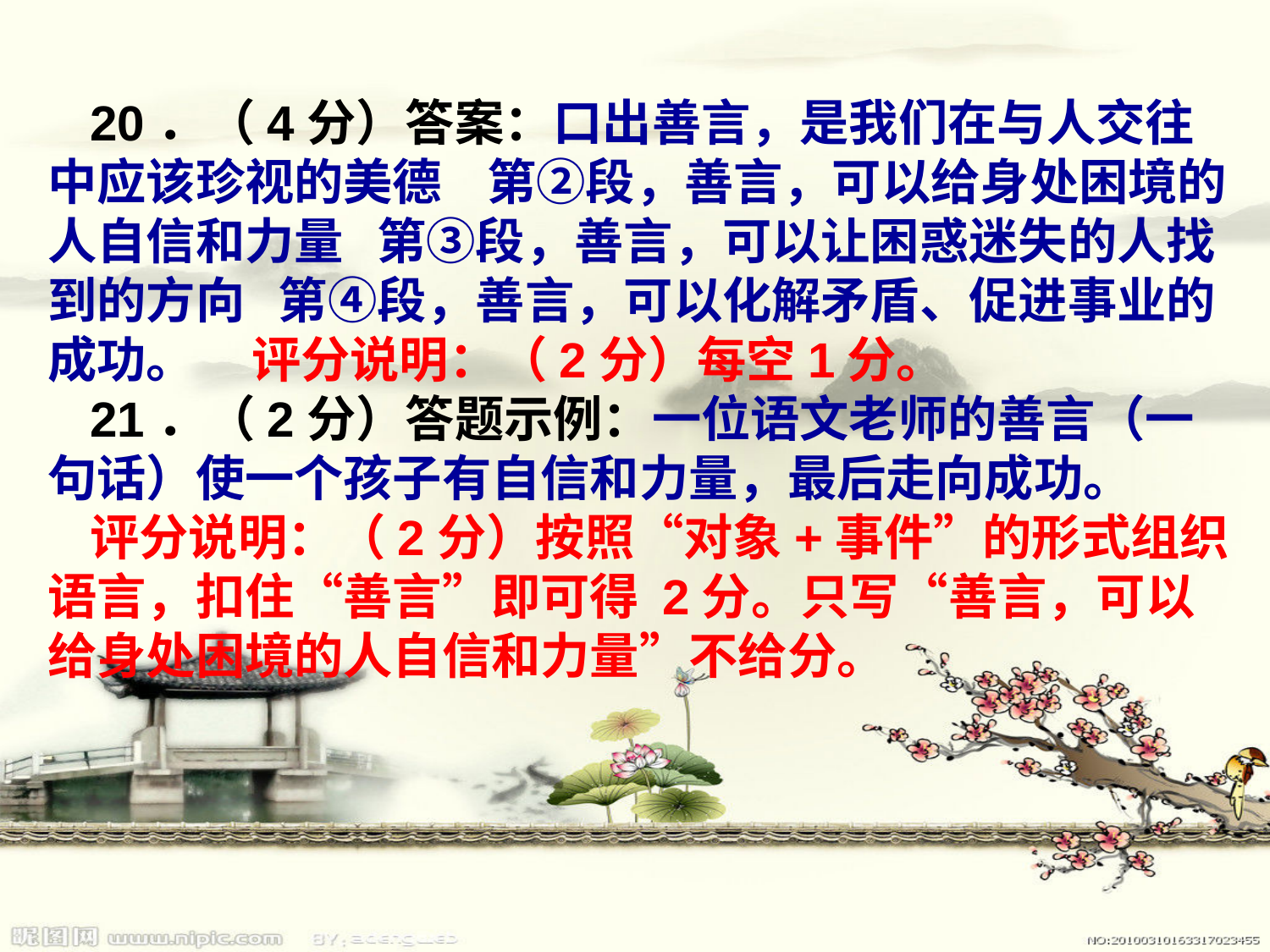

20．（4分）答案：口出善言，是我们在与人交往中应该珍视的美德    第②段，善言，可以给身处困境的人自信和力量   第③段，善言，可以让困惑迷失的人找到的方向   第④段，善言，可以化解矛盾、促进事业的成功。     评分说明：（2分）每空1分。
21．（2分）答题示例：一位语文老师的善言（一句话）使一个孩子有自信和力量，最后走向成功。
评分说明：（2分）按照“对象+事件”的形式组织语言，扣住“善言”即可得 2分。只写“善言，可以给身处困境的人自信和力量”不给分。